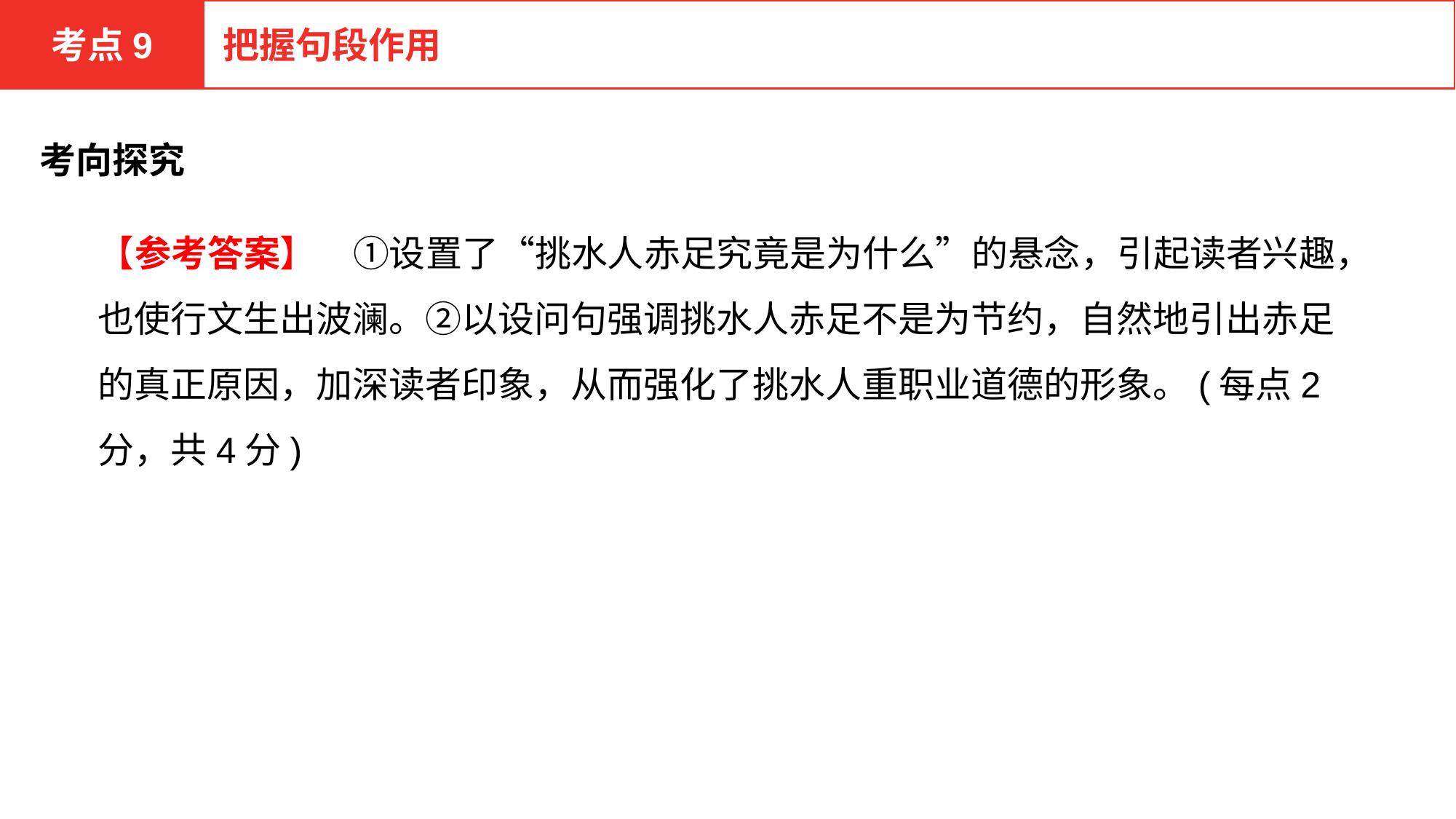

考点9
把握句段作用
考向探究

【参考答案】　①设置了“挑水人赤足究竟是为什么”的悬念，引起读者兴趣，也使行文生出波澜。②以设问句强调挑水人赤足不是为节约，自然地引出赤足的真正原因，加深读者印象，从而强化了挑水人重职业道德的形象。(每点2分，共4分)